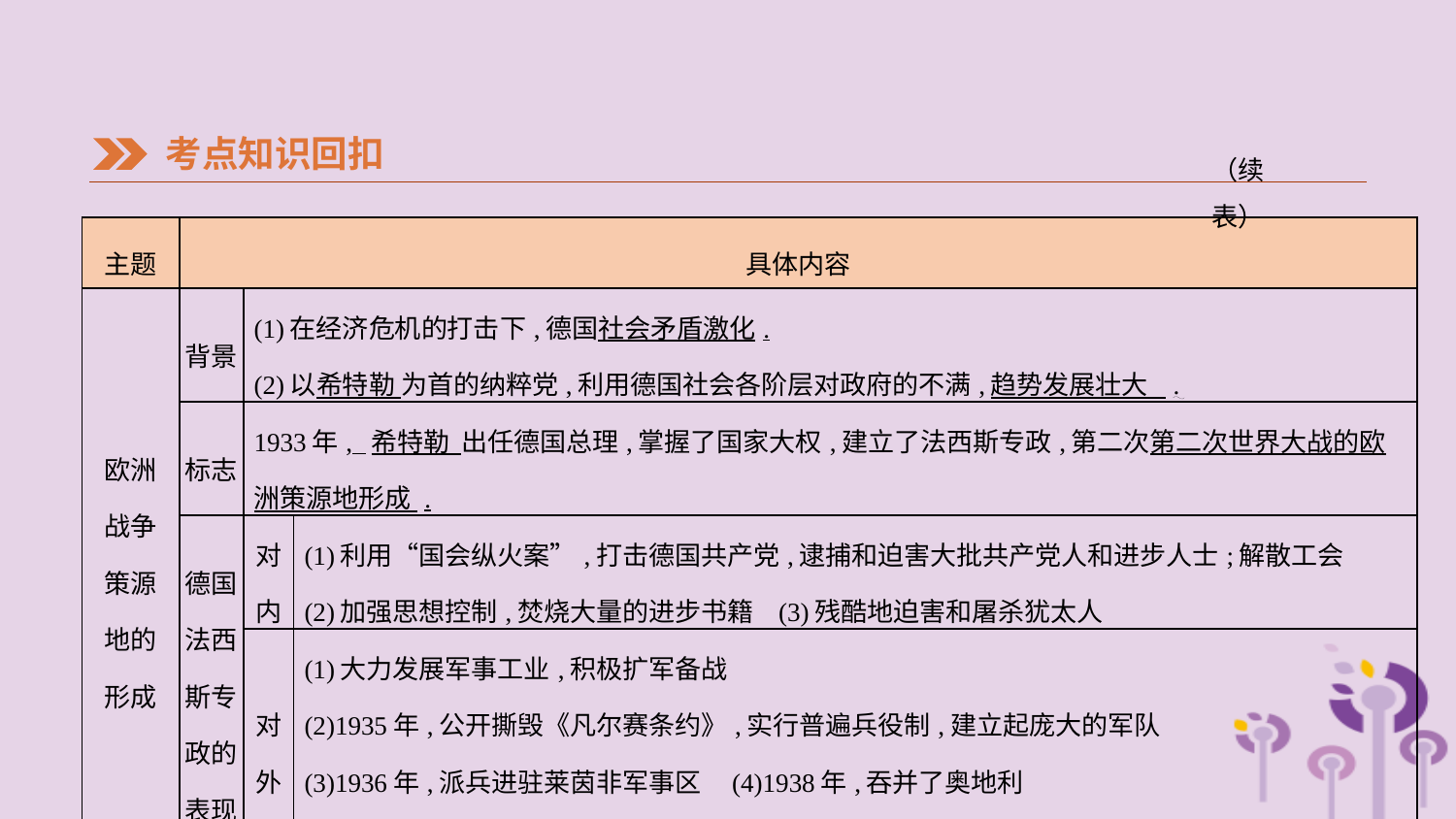

考点知识回扣

（续表）
| 主题 | 具体内容 |  |  |
| --- | --- | --- | --- |
| 欧洲 战争 策源 地的 形成 | 背景 | (1)在经济危机的打击下,德国社会矛盾激化. (2)以希特勒 为首的纳粹党,利用德国社会各阶层对政府的不满,趋势发展壮大 . |  |
|  | 标志 | 1933年, 希特勒 出任德国总理,掌握了国家大权,建立了法西斯专政,第二次第二次世界大战的欧洲策源地形成 . |  |
|  | 德国 法西 斯专 政的 表现 | 对 内 | (1)利用“国会纵火案”,打击德国共产党,逮捕和迫害大批共产党人和进步人士;解散工会 (2)加强思想控制,焚烧大量的进步书籍 (3)残酷地迫害和屠杀犹太人 |
|  |  | 对 外 | (1)大力发展军事工业,积极扩军备战 (2)1935年,公开撕毁《凡尔赛条约》,实行普遍兵役制,建立起庞大的军队 (3)1936年,派兵进驻莱茵非军事区 (4)1938年,吞并了奥地利 (5)1939年3月,吞并了捷克斯洛伐克( 绥靖政策 ) |